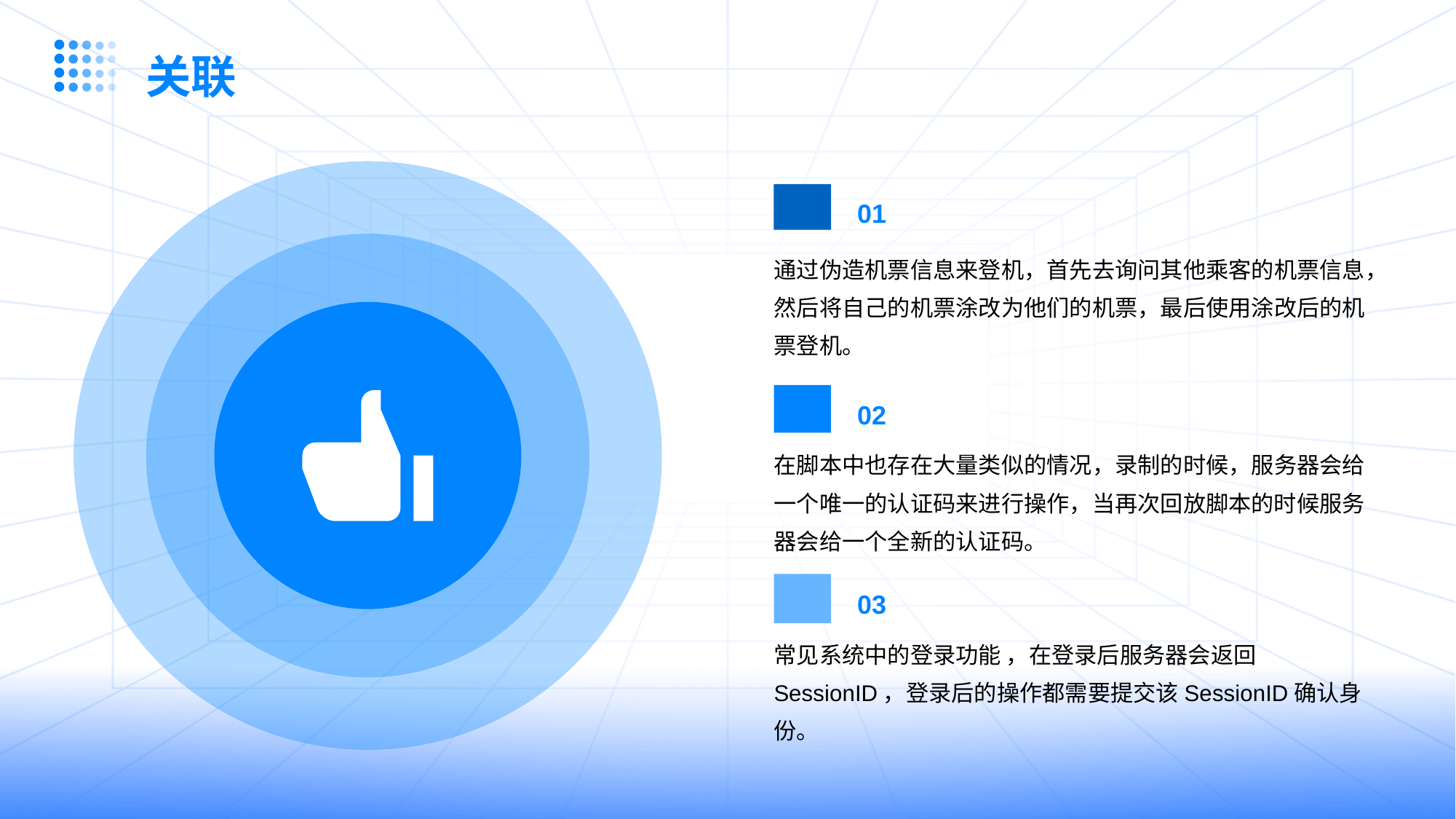

关联

01

通过伪造机票信息来登机，首先去询问其他乘客的机票信息，然后将自己的机票涂改为他们的机票，最后使用涂改后的机票登机。

02

在脚本中也存在大量类似的情况，录制的时候，服务器会给一个唯一的认证码来进行操作，当再次回放脚本的时候服务器会给一个全新的认证码。
03

常见系统中的登录功能 ，在登录后服务器会返回SessionID，登录后的操作都需要提交该SessionID确认身份。